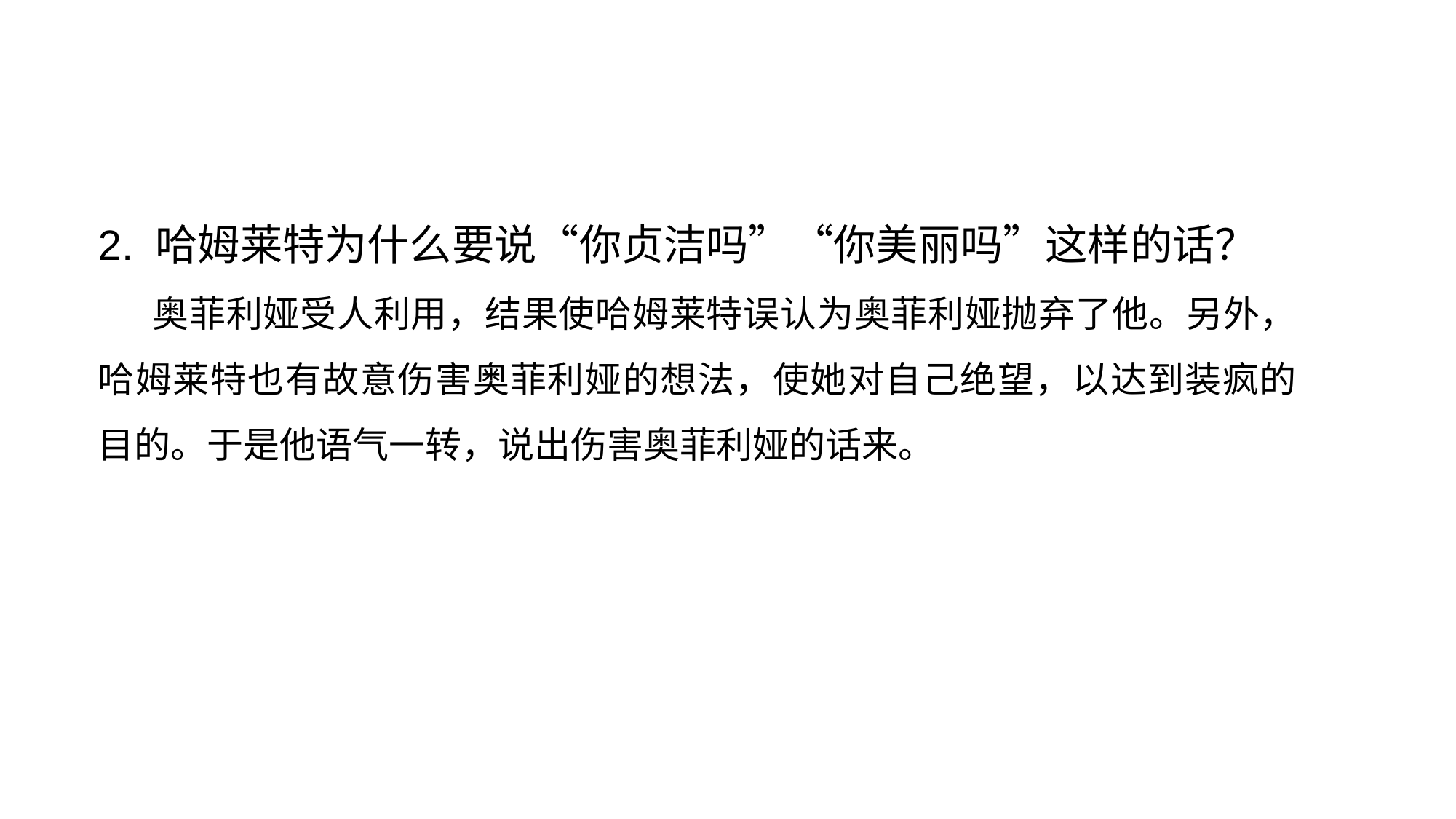

2. 哈姆莱特为什么要说“你贞洁吗”“你美丽吗”这样的话？
奥菲利娅受人利用，结果使哈姆莱特误认为奥菲利娅抛弃了他。另外，哈姆莱特也有故意伤害奥菲利娅的想法，使她对自己绝望，以达到装疯的目的。于是他语气一转，说出伤害奥菲利娅的话来。